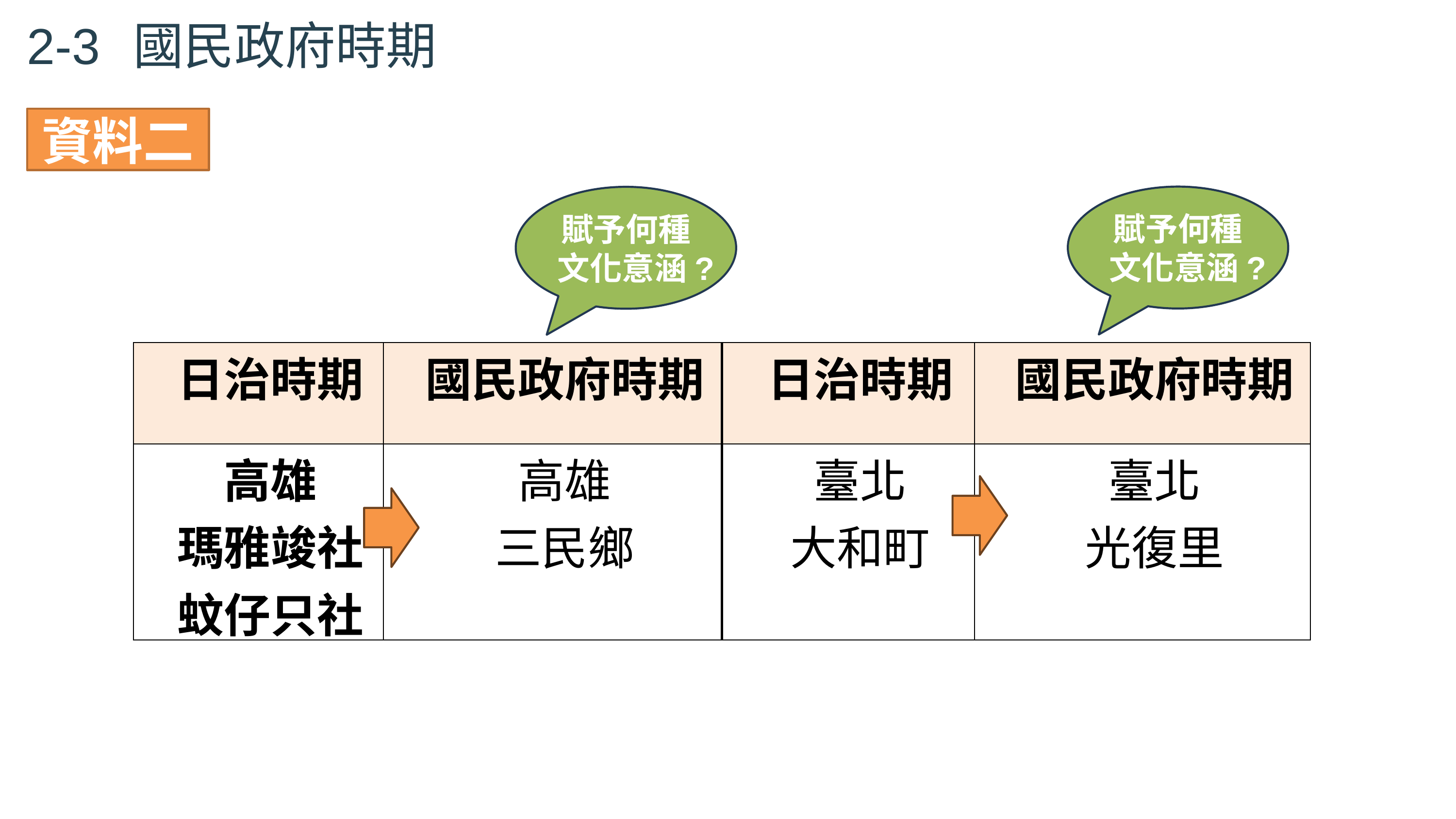

2-3
國民政府時期
資料二
賦予何種文化意涵?
賦予何種文化意涵?
| 日治時期 | 國民政府時期 | 日治時期 | 國民政府時期 |
| --- | --- | --- | --- |
| 高雄 瑪雅竣社、蚊仔只社 | 高雄 三民鄉 | 臺北 大和町 | 臺北 光復里 |